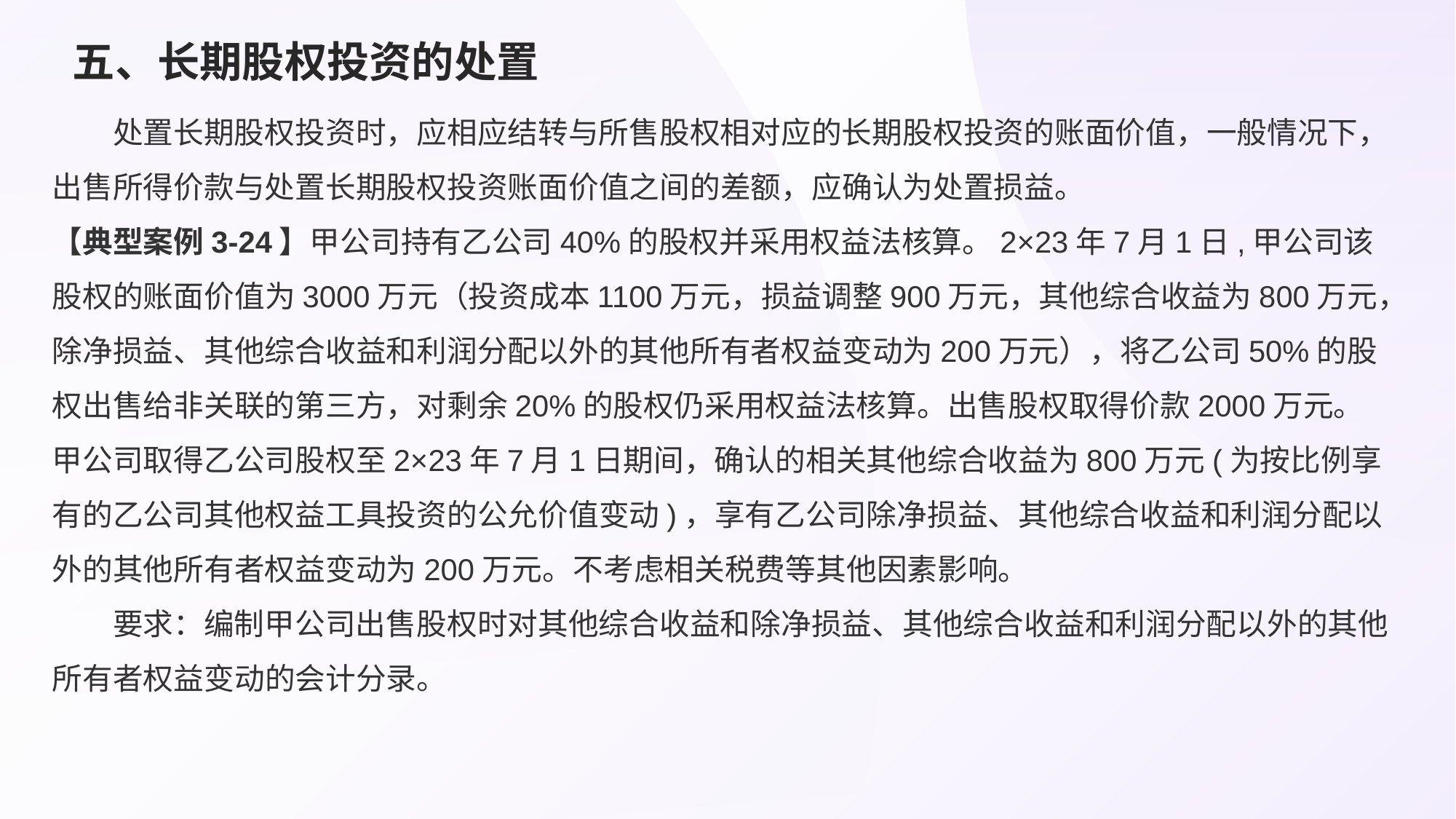

# 五、长期股权投资的处置
处置长期股权投资时，应相应结转与所售股权相对应的长期股权投资的账面价值，一般情况下，出售所得价款与处置长期股权投资账面价值之间的差额，应确认为处置损益。
【典型案例3-24】甲公司持有乙公司40%的股权并采用权益法核算。2×23年7月1日,甲公司该股权的账面价值为3000万元（投资成本1100万元，损益调整900万元，其他综合收益为800万元，除净损益、其他综合收益和利润分配以外的其他所有者权益变动为200万元），将乙公司50%的股权出售给非关联的第三方，对剩余20%的股权仍采用权益法核算。出售股权取得价款2000万元。甲公司取得乙公司股权至2×23年7月1日期间，确认的相关其他综合收益为800万元(为按比例享有的乙公司其他权益工具投资的公允价值变动)，享有乙公司除净损益、其他综合收益和利润分配以外的其他所有者权益变动为200万元。不考虑相关税费等其他因素影响。
要求：编制甲公司出售股权时对其他综合收益和除净损益、其他综合收益和利润分配以外的其他所有者权益变动的会计分录。